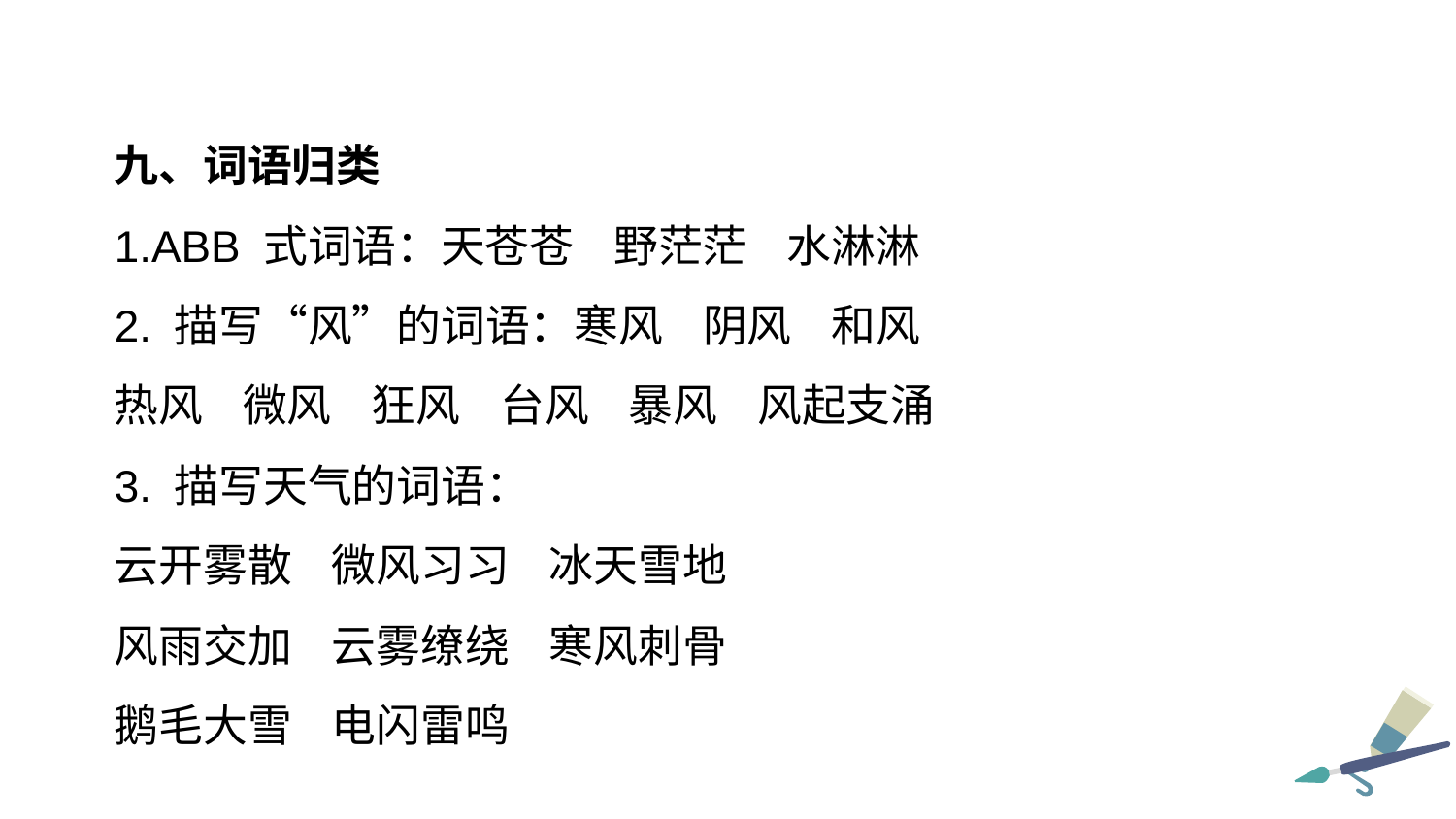

九、词语归类
1.ABB 式词语：天苍苍    野茫茫    水淋淋
2. 描写“风”的词语：寒风    阴风    和风
热风    微风    狂风    台风    暴风    风起支涌
3. 描写天气的词语：
云开雾散    微风习习    冰天雪地
风雨交加    云雾缭绕    寒风刺骨
鹅毛大雪    电闪雷鸣